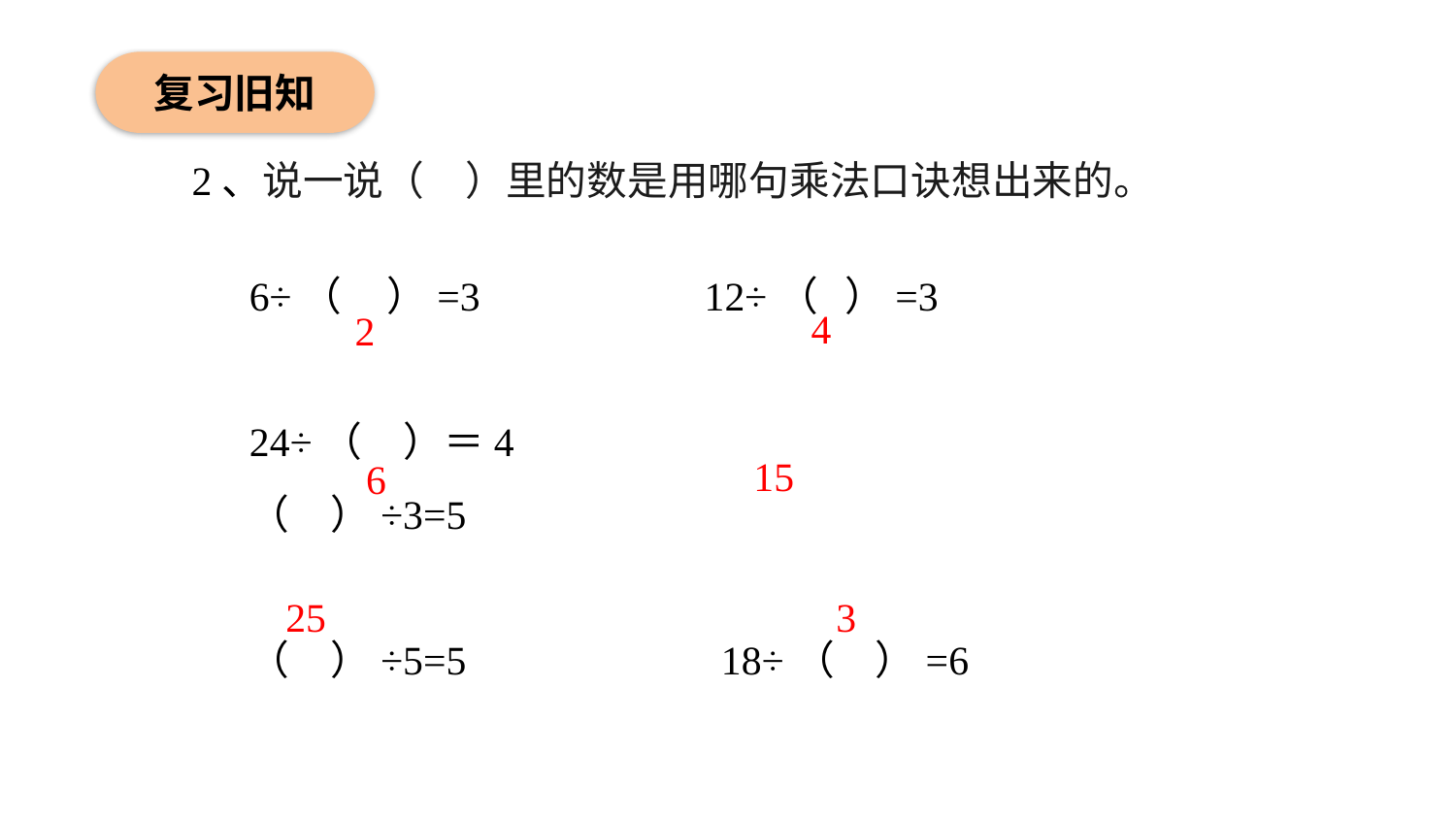

复习旧知
2、说一说（  ）里的数是用哪句乘法口诀想出来的。
4
6÷（     ）=3               12÷（   ）=3

24÷（  ）＝4                    （  ）÷3=5

（  ）÷5=5                  18÷（  ）=6
2
15
6
25
3